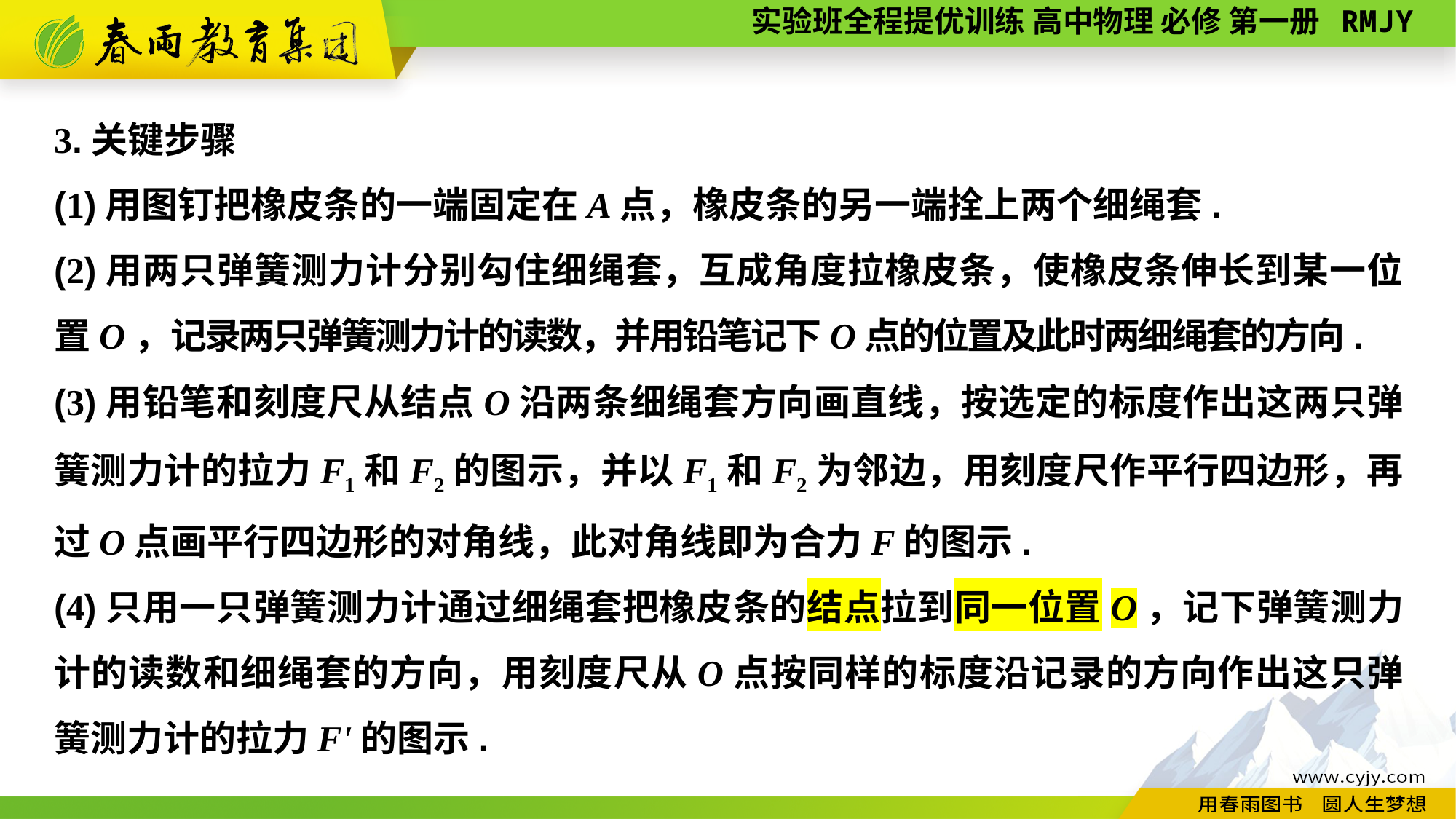

3.关键步骤
(1)用图钉把橡皮条的一端固定在A点，橡皮条的另一端拴上两个细绳套.
(2)用两只弹簧测力计分别勾住细绳套，互成角度拉橡皮条，使橡皮条伸长到某一位置O，记录两只弹簧测力计的读数，并用铅笔记下O点的位置及此时两细绳套的方向.
(3)用铅笔和刻度尺从结点O沿两条细绳套方向画直线，按选定的标度作出这两只弹簧测力计的拉力F1和F2的图示，并以F1和F2为邻边，用刻度尺作平行四边形，再过O点画平行四边形的对角线，此对角线即为合力F的图示.
(4)只用一只弹簧测力计通过细绳套把橡皮条的结点拉到同一位置O，记下弹簧测力计的读数和细绳套的方向，用刻度尺从O点按同样的标度沿记录的方向作出这只弹簧测力计的拉力F'的图示.